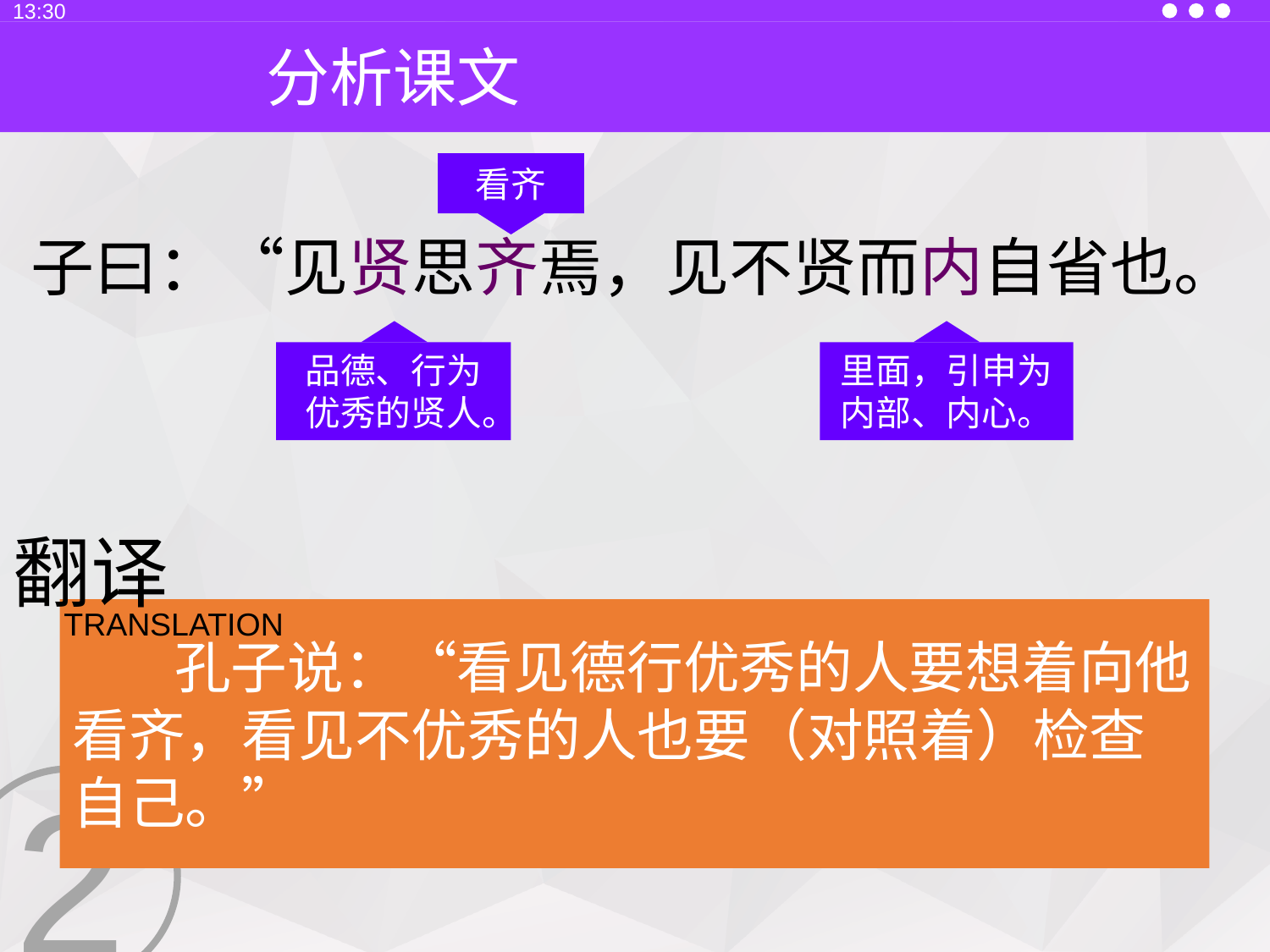

13:30

分析课文
看齐

子曰：“见贤思齐焉，见不贤而内自省也。

品德、行为优秀的贤人。

里面，引申为内部、内心。
翻译
TRANSLATION
       孔子说：“看见德行优秀的人要想着向他看齐，看见不优秀的人也要（对照着）检查自己。”
2